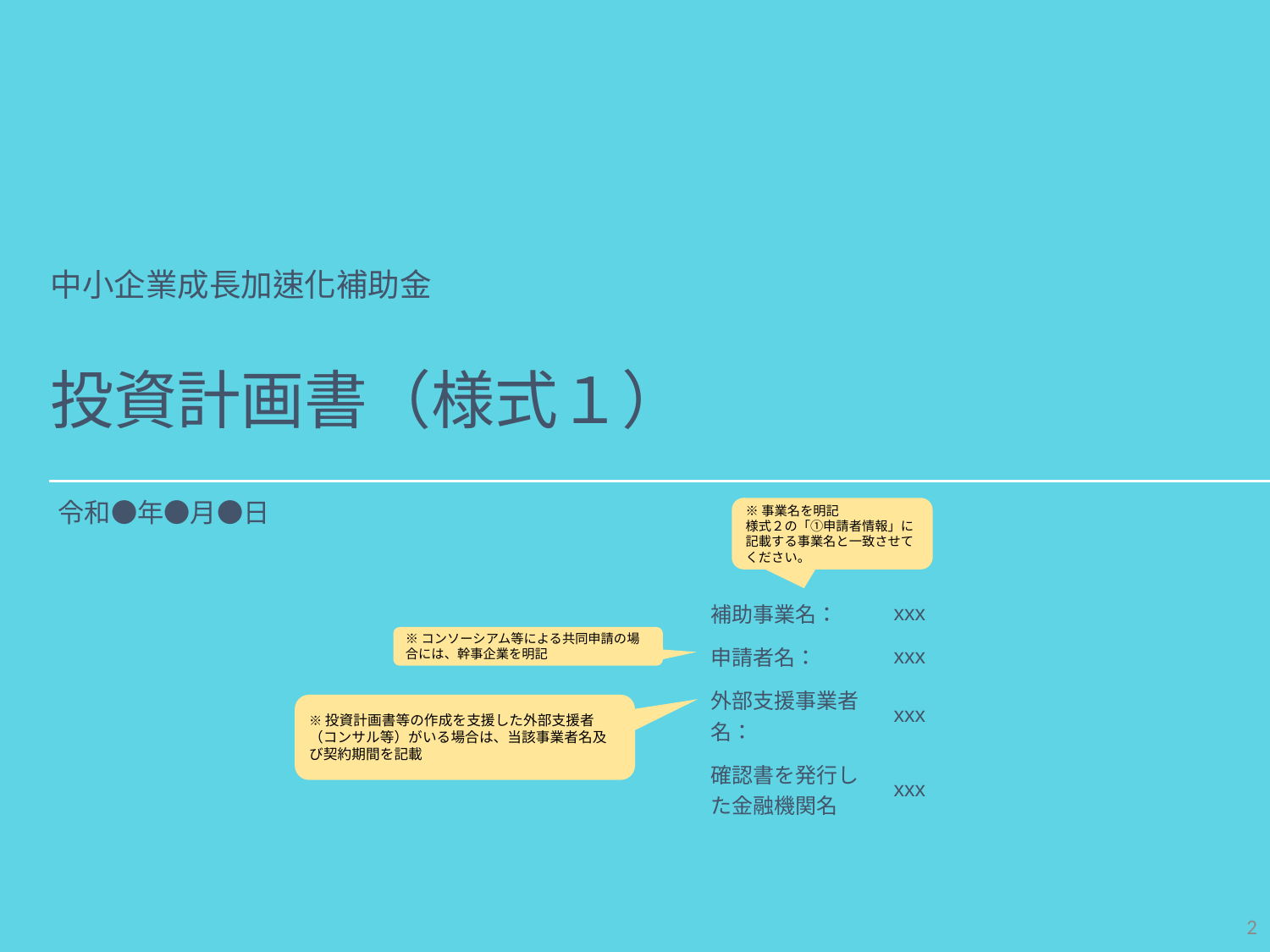

中小企業成長加速化補助金
投資計画書（様式１）
令和●年●月●日
※事業名を明記
様式２の「①申請者情報」に記載する事業名と一致させてください。
| 補助事業名： | xxx |
| --- | --- |
| 申請者名： | xxx |
| 外部支援事業者名： | xxx |
| 確認書を発行した金融機関名 | xxx |
※コンソーシアム等による共同申請の場合には、幹事企業を明記
※投資計画書等の作成を支援した外部支援者（コンサル等）がいる場合は、当該事業者名及び契約期間を記載
2